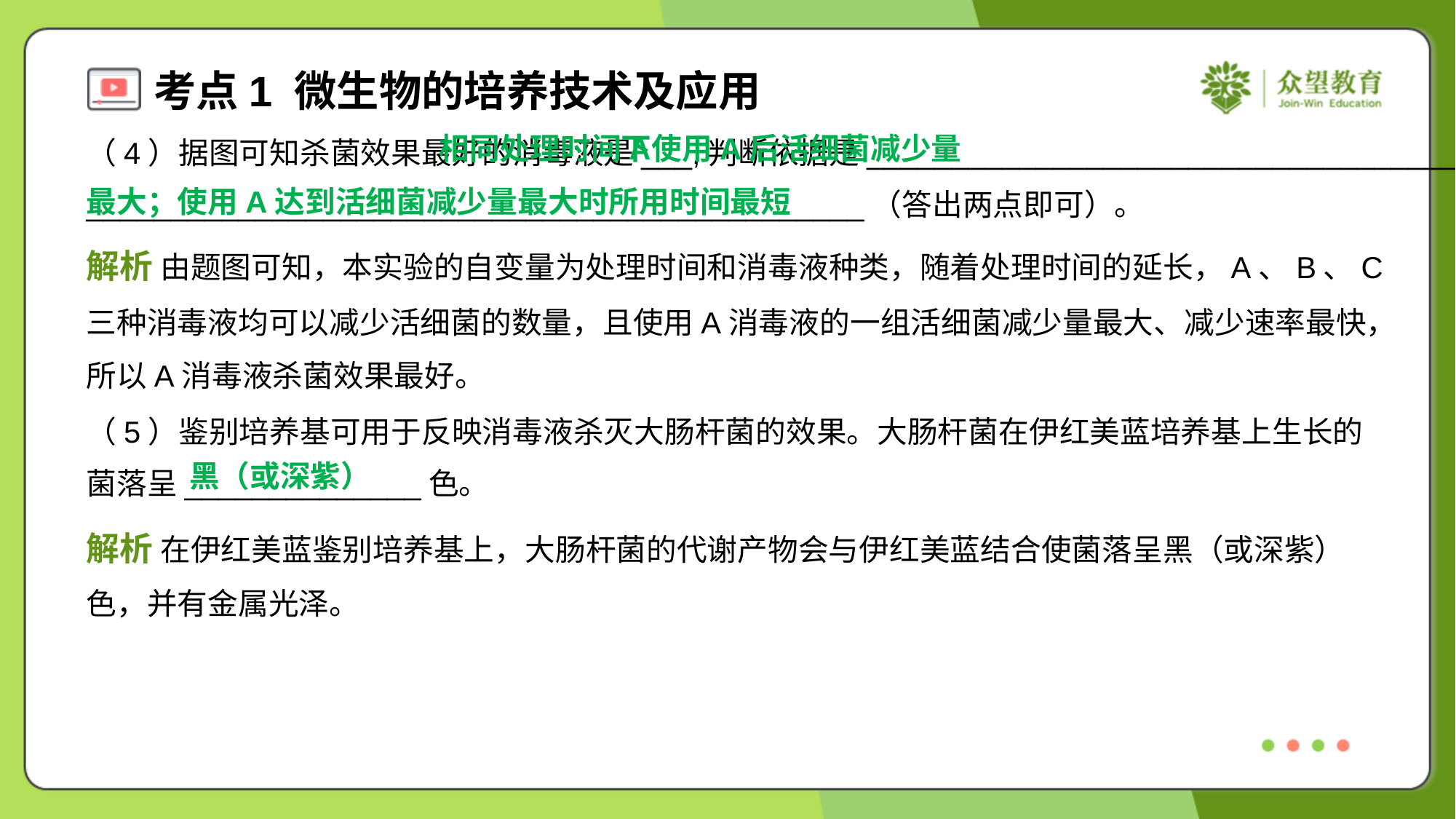

相同处理时间下使用A后活细菌减少量
最大；使用A达到活细菌减少量最大时所用时间最短
A
（4）据图可知杀菌效果最好的消毒液是___,判断依据是____________________________________
______________________________________________（答出两点即可）。
解析 由题图可知，本实验的自变量为处理时间和消毒液种类，随着处理时间的延长，A、B、C
三种消毒液均可以减少活细菌的数量，且使用A消毒液的一组活细菌减少量最大、减少速率最快，
所以A消毒液杀菌效果最好。
（5）鉴别培养基可用于反映消毒液杀灭大肠杆菌的效果。大肠杆菌在伊红美蓝培养基上生长的
菌落呈______________色。
黑（或深紫）
解析 在伊红美蓝鉴别培养基上，大肠杆菌的代谢产物会与伊红美蓝结合使菌落呈黑（或深紫）
色，并有金属光泽。